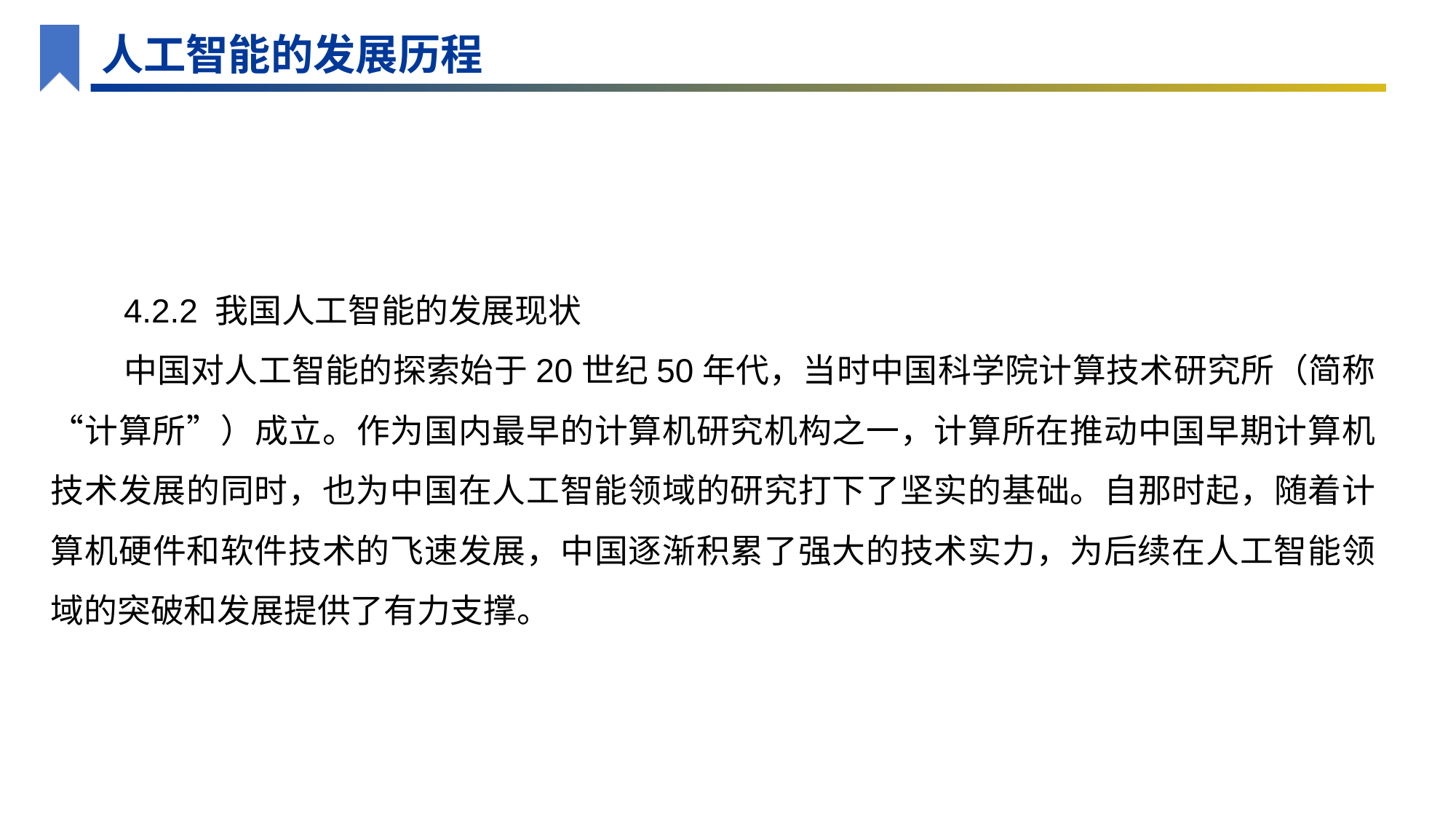

人工智能的发展历程
4.2.2 我国人工智能的发展现状
中国对人工智能的探索始于20世纪50年代，当时中国科学院计算技术研究所（简称“计算所”）成立。作为国内最早的计算机研究机构之一，计算所在推动中国早期计算机技术发展的同时，也为中国在人工智能领域的研究打下了坚实的基础。自那时起，随着计算机硬件和软件技术的飞速发展，中国逐渐积累了强大的技术实力，为后续在人工智能领域的突破和发展提供了有力支撑。